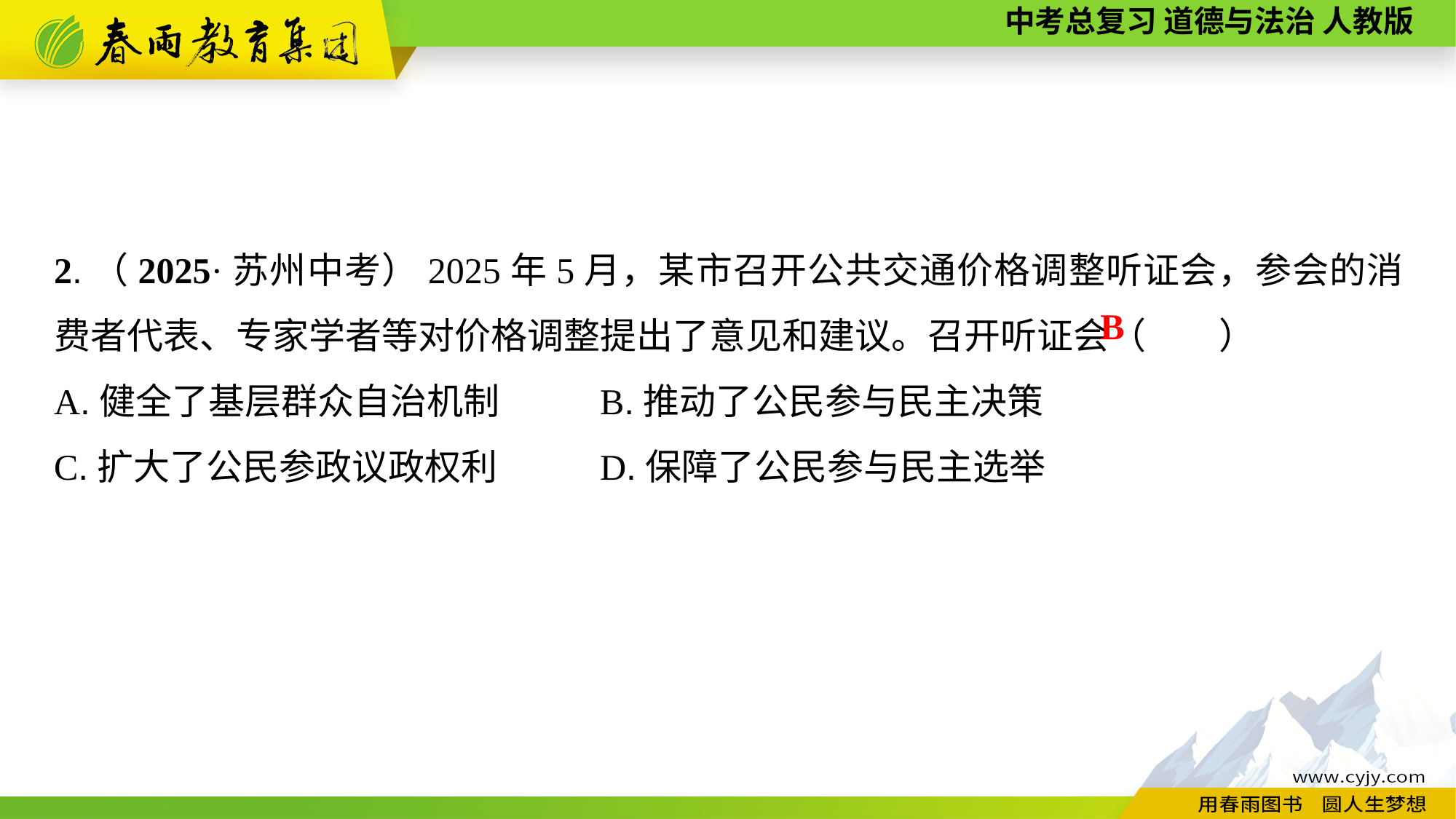

2.（2025·苏州中考）2025年5月，某市召开公共交通价格调整听证会，参会的消费者代表、专家学者等对价格调整提出了意见和建议。召开听证会（　　）
A.健全了基层群众自治机制	B.推动了公民参与民主决策
C.扩大了公民参政议政权利	D.保障了公民参与民主选举
B